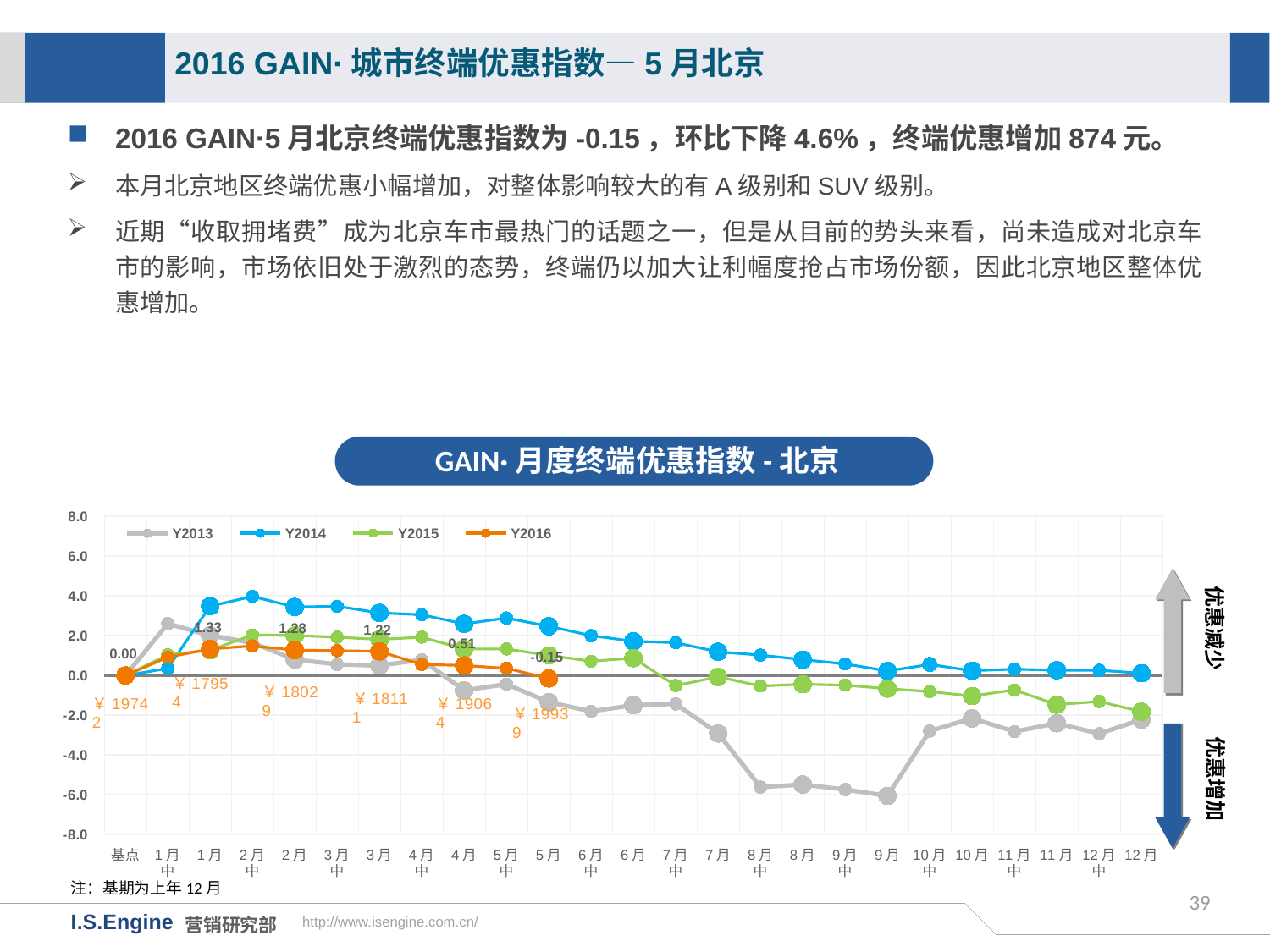

2016 GAIN·城市终端优惠指数—5月北京
2016 GAIN·5月北京终端优惠指数为-0.15，环比下降4.6%，终端优惠增加874元。
本月北京地区终端优惠小幅增加，对整体影响较大的有A级别和SUV级别。
近期“收取拥堵费”成为北京车市最热门的话题之一，但是从目前的势头来看，尚未造成对北京车市的影响，市场依旧处于激烈的态势，终端仍以加大让利幅度抢占市场份额，因此北京地区整体优惠增加。

GAIN·月度终端优惠指数-北京

[unsupported chart]

优惠减少

优惠增加

注：基期为上年12月
39